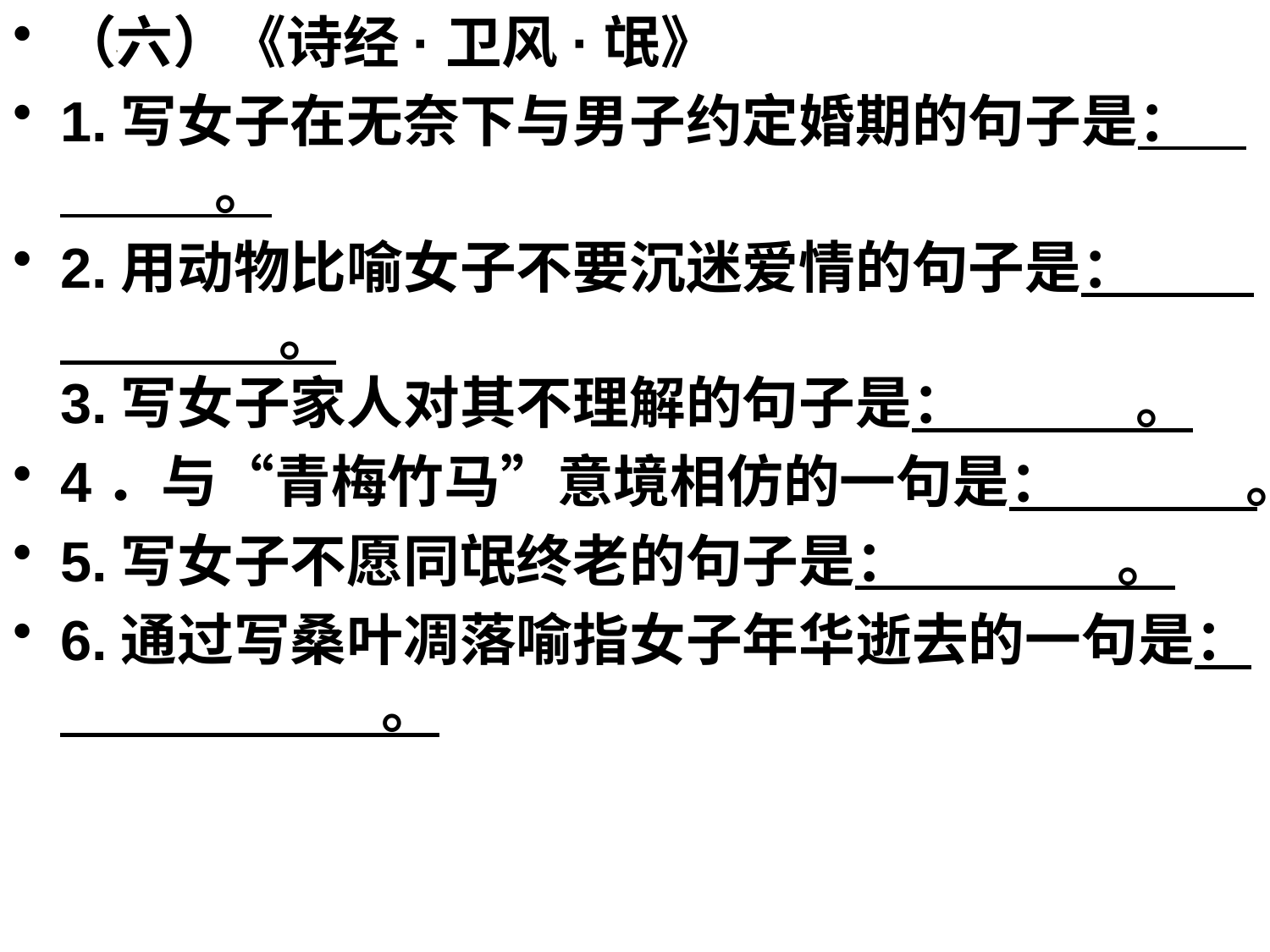

（六）《诗经·卫风·氓》
1.写女子在无奈下与男子约定婚期的句子是：                 。
2.用动物比喻女子不要沉迷爱情的句子是：                           。
3.写女子家人对其不理解的句子是：             。
4．与“青梅竹马”意境相仿的一句是：              。
5.写女子不愿同氓终老的句子是：                。
6.通过写桑叶凋落喻指女子年华逝去的一句是：                          。
#